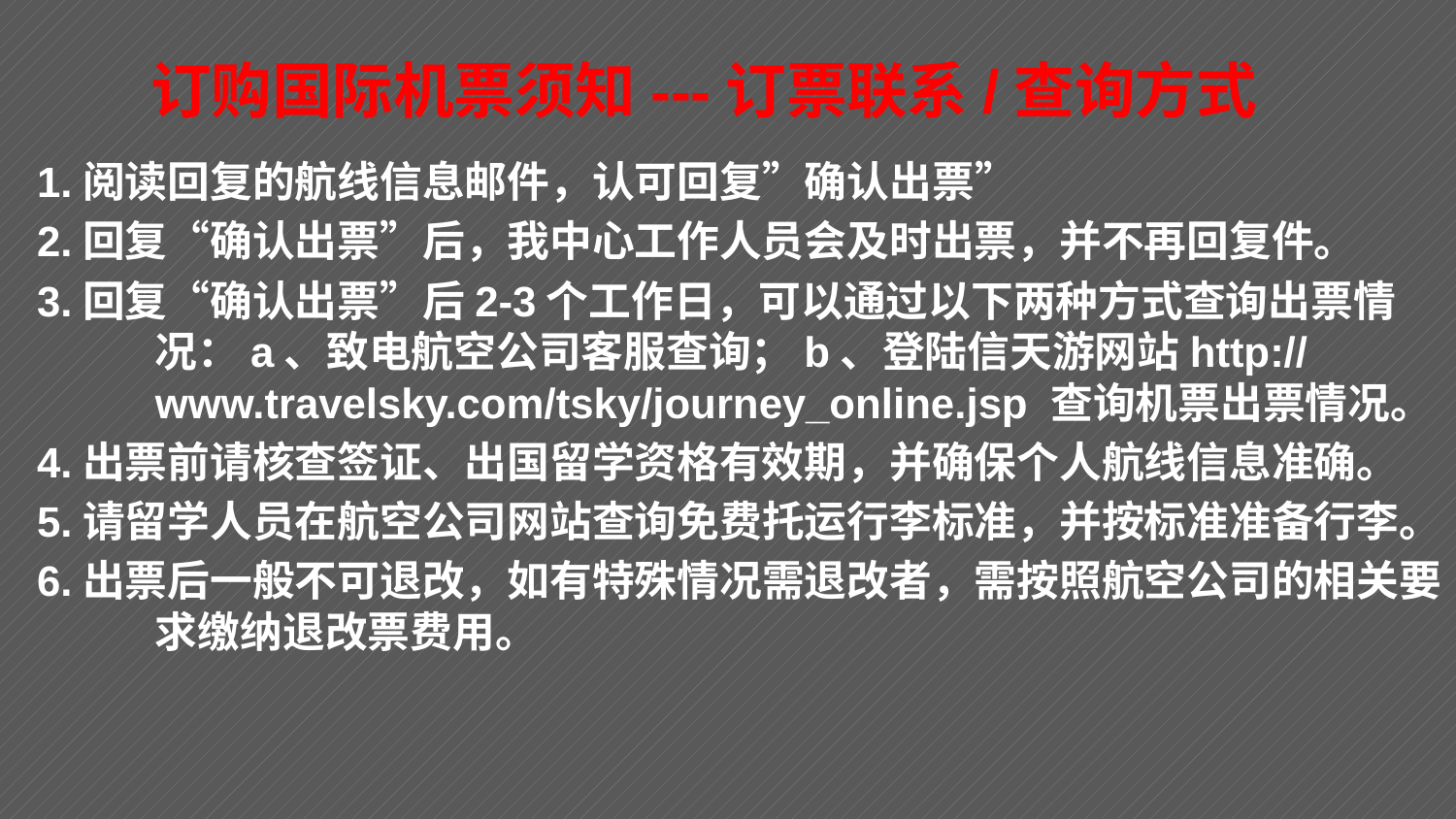

订购国际机票须知---订票联系/查询方式
1.阅读回复的航线信息邮件，认可回复”确认出票”
2.回复“确认出票”后，我中心工作人员会及时出票，并不再回复件。
3.回复“确认出票”后2-3个工作日，可以通过以下两种方式查询出票情况：a、致电航空公司客服查询；b、登陆信天游网站http://www.travelsky.com/tsky/journey_online.jsp 查询机票出票情况。
4.出票前请核查签证、出国留学资格有效期，并确保个人航线信息准确。
5.请留学人员在航空公司网站查询免费托运行李标准，并按标准准备行李。
6.出票后一般不可退改，如有特殊情况需退改者，需按照航空公司的相关要求缴纳退改票费用。